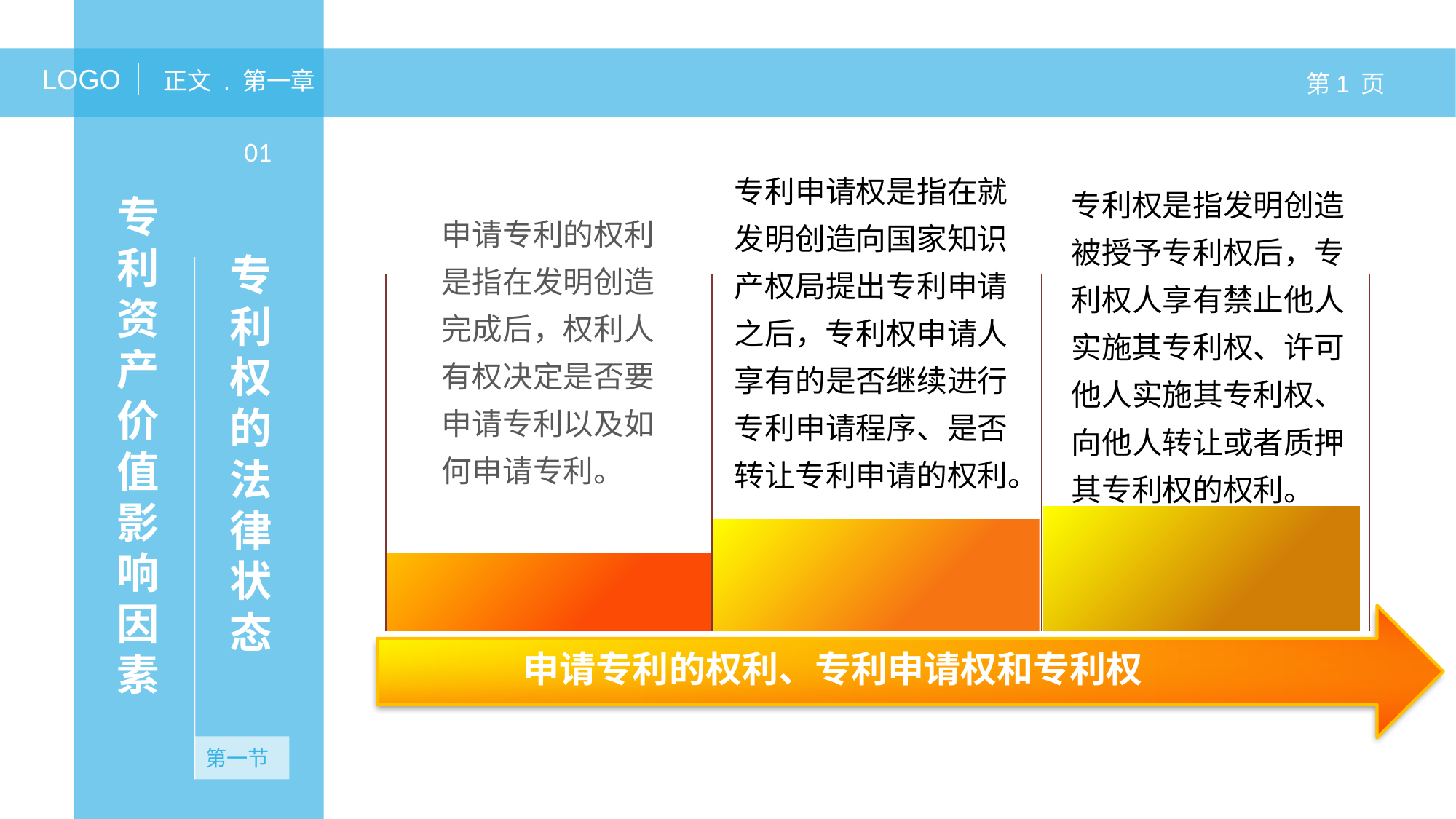

LOGO
正文 . 第一章

第1 页
专利权的法律状态
01
专利申请权是指在就发明创造向国家知识产权局提出专利申请之后，专利权申请人享有的是否继续进行专利申请程序、是否转让专利申请的权利。
专利权是指发明创造被授予专利权后，专利权人享有禁止他人实施其专利权、许可他人实施其专利权、向他人转让或者质押其专利权的权利。
专利资产价值影响因素
申请专利的权利是指在发明创造完成后，权利人有权决定是否要申请专利以及如何申请专利。

您的标题

无资产

申请专利的权利、专利申请权和专利权
第一节